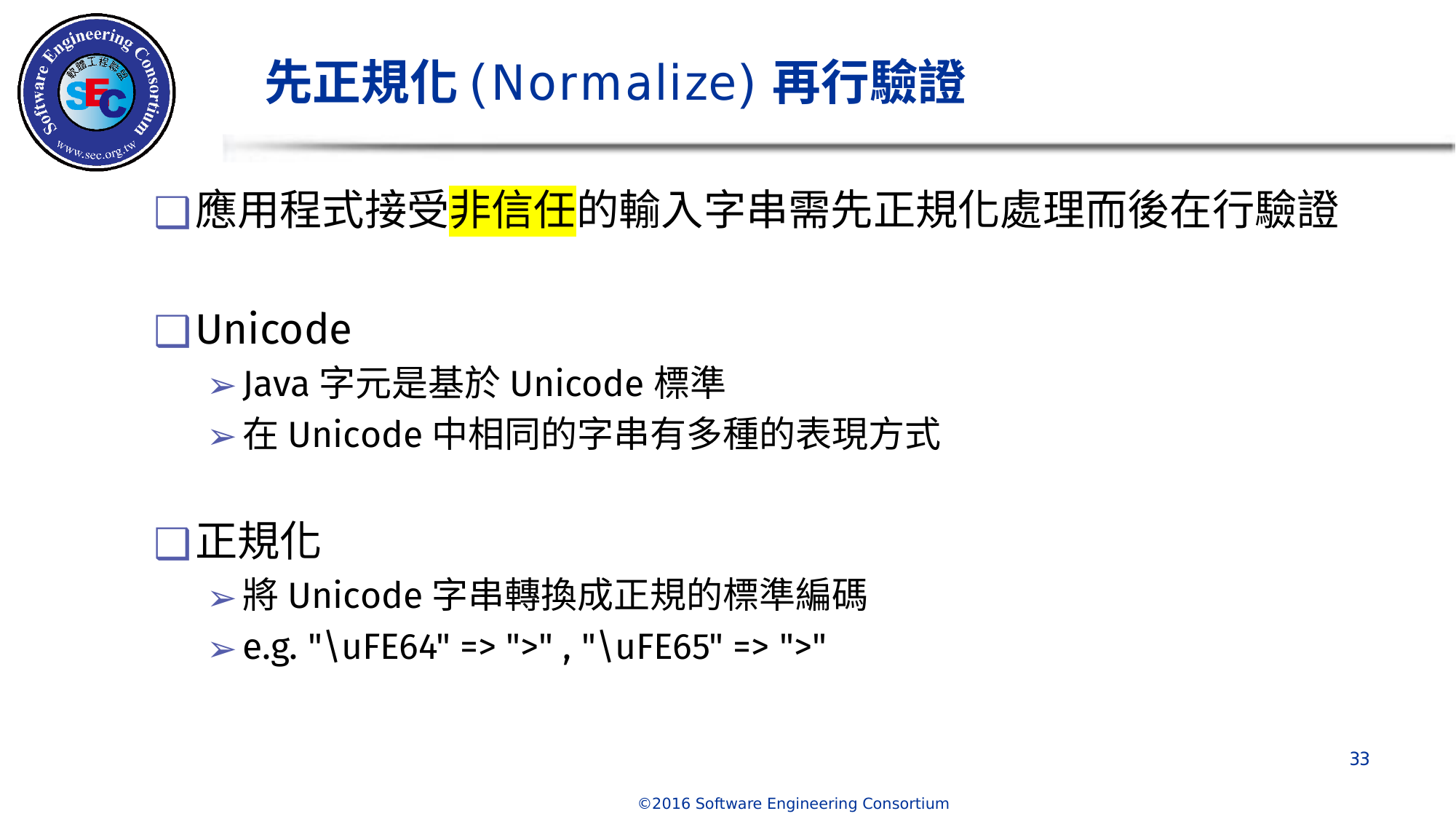

# 先正規化(Normalize)再行驗證
應用程式接受非信任的輸入字串需先正規化處理而後在行驗證

Unicode
Java字元是基於Unicode標準
在Unicode中相同的字串有多種的表現方式

正規化
將Unicode字串轉換成正規的標準編碼
e.g. "\uFE64" => ">" , "\uFE65" => ">"
33